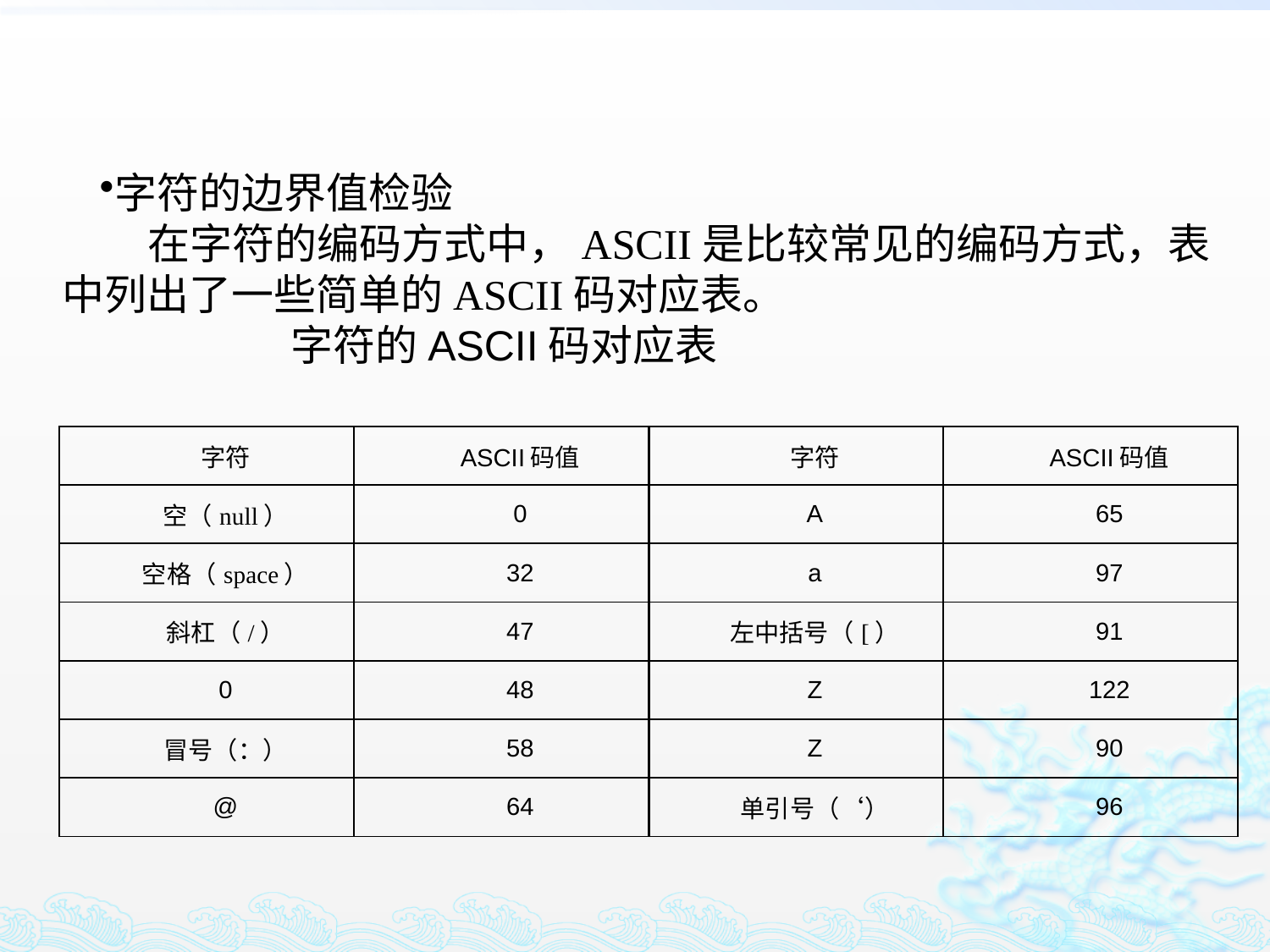

字符的边界值检验
    在字符的编码方式中，ASCII是比较常见的编码方式，表中列出了一些简单的ASCII码对应表。
                   字符的ASCII码对应表
| 字符 | ASCII码值 | 字符 | ASCII码值 |
| --- | --- | --- | --- |
| 空（null） | 0 | A | 65 |
| 空格（space） | 32 | a | 97 |
| 斜杠（/） | 47 | 左中括号（[） | 91 |
| 0 | 48 | Z | 122 |
| 冒号（：） | 58 | Z | 90 |
| @ | 64 | 单引号（‘） | 96 |